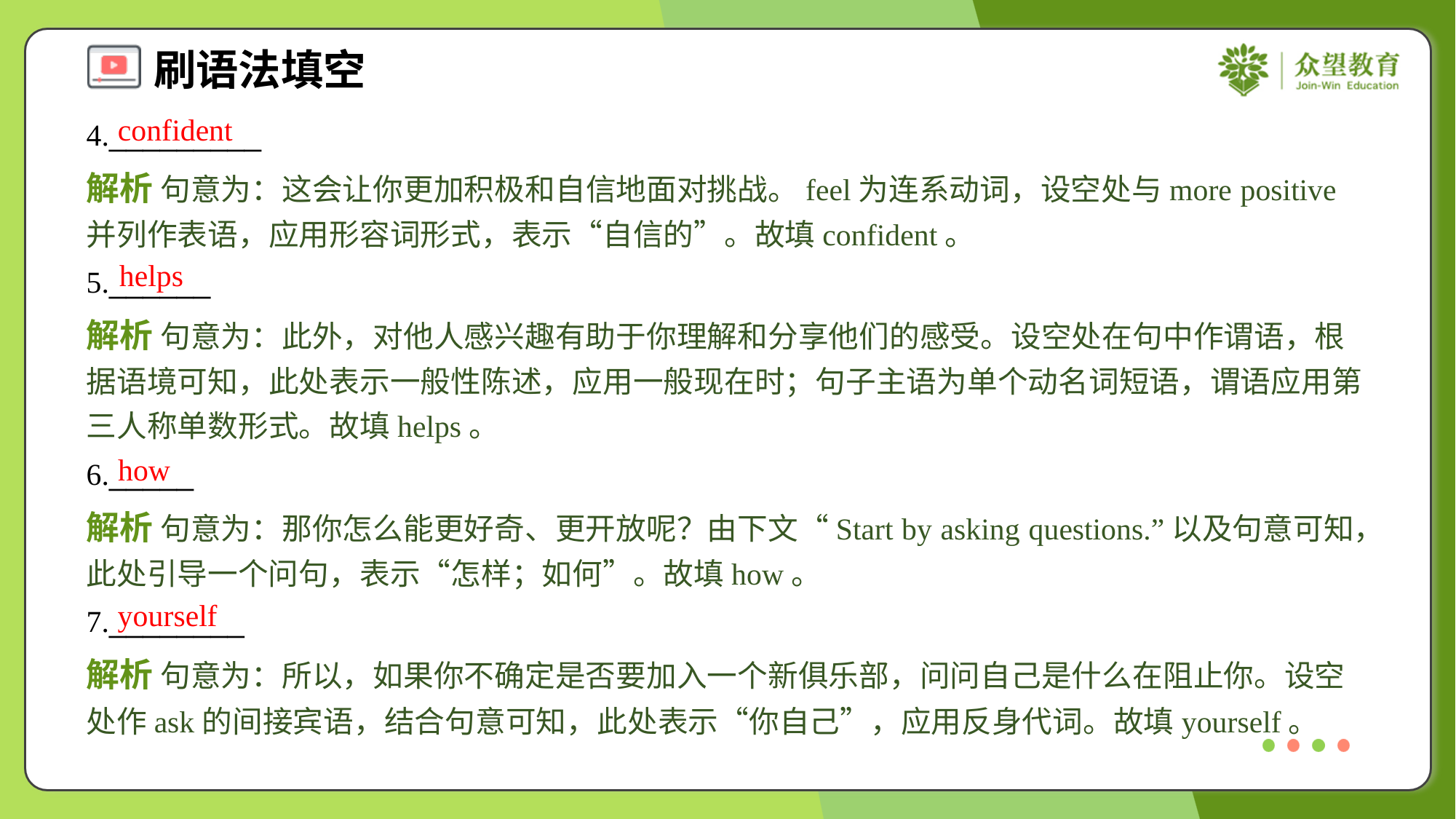

confident
4._________
解析 句意为：这会让你更加积极和自信地面对挑战。feel为连系动词，设空处与more positive并列作表语，应用形容词形式，表示“自信的”。故填confident。
helps
5.______
解析 句意为：此外，对他人感兴趣有助于你理解和分享他们的感受。设空处在句中作谓语，根据语境可知，此处表示一般性陈述，应用一般现在时；句子主语为单个动名词短语，谓语应用第三人称单数形式。故填helps。
how
6._____
解析 句意为：那你怎么能更好奇、更开放呢？由下文“Start by asking questions.”以及句意可知，此处引导一个问句，表示“怎样；如何”。故填how。
yourself
7.________
解析 句意为：所以，如果你不确定是否要加入一个新俱乐部，问问自己是什么在阻止你。设空处作ask的间接宾语，结合句意可知，此处表示“你自己”，应用反身代词。故填yourself。